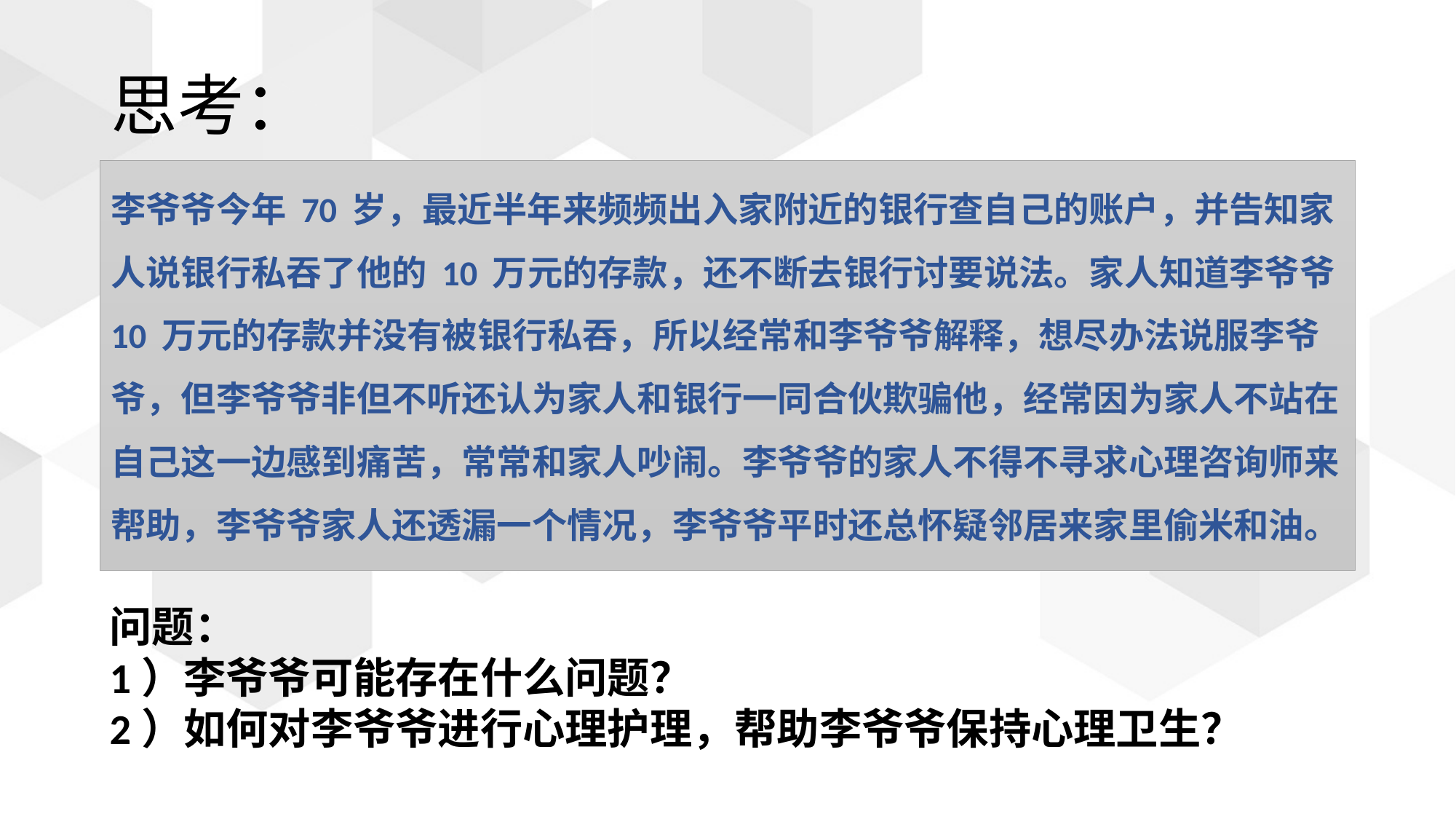

# 思考：
李爷爷今年 70 岁，最近半年来频频出入家附近的银行查自己的账户，并告知家人说银行私吞了他的 10 万元的存款，还不断去银行讨要说法。家人知道李爷爷 10 万元的存款并没有被银行私吞，所以经常和李爷爷解释，想尽办法说服李爷爷，但李爷爷非但不听还认为家人和银行一同合伙欺骗他，经常因为家人不站在自己这一边感到痛苦，常常和家人吵闹。李爷爷的家人不得不寻求心理咨询师来帮助，李爷爷家人还透漏一个情况，李爷爷平时还总怀疑邻居来家里偷米和油。
问题：
1）李爷爷可能存在什么问题？
2）如何对李爷爷进行心理护理，帮助李爷爷保持心理卫生？